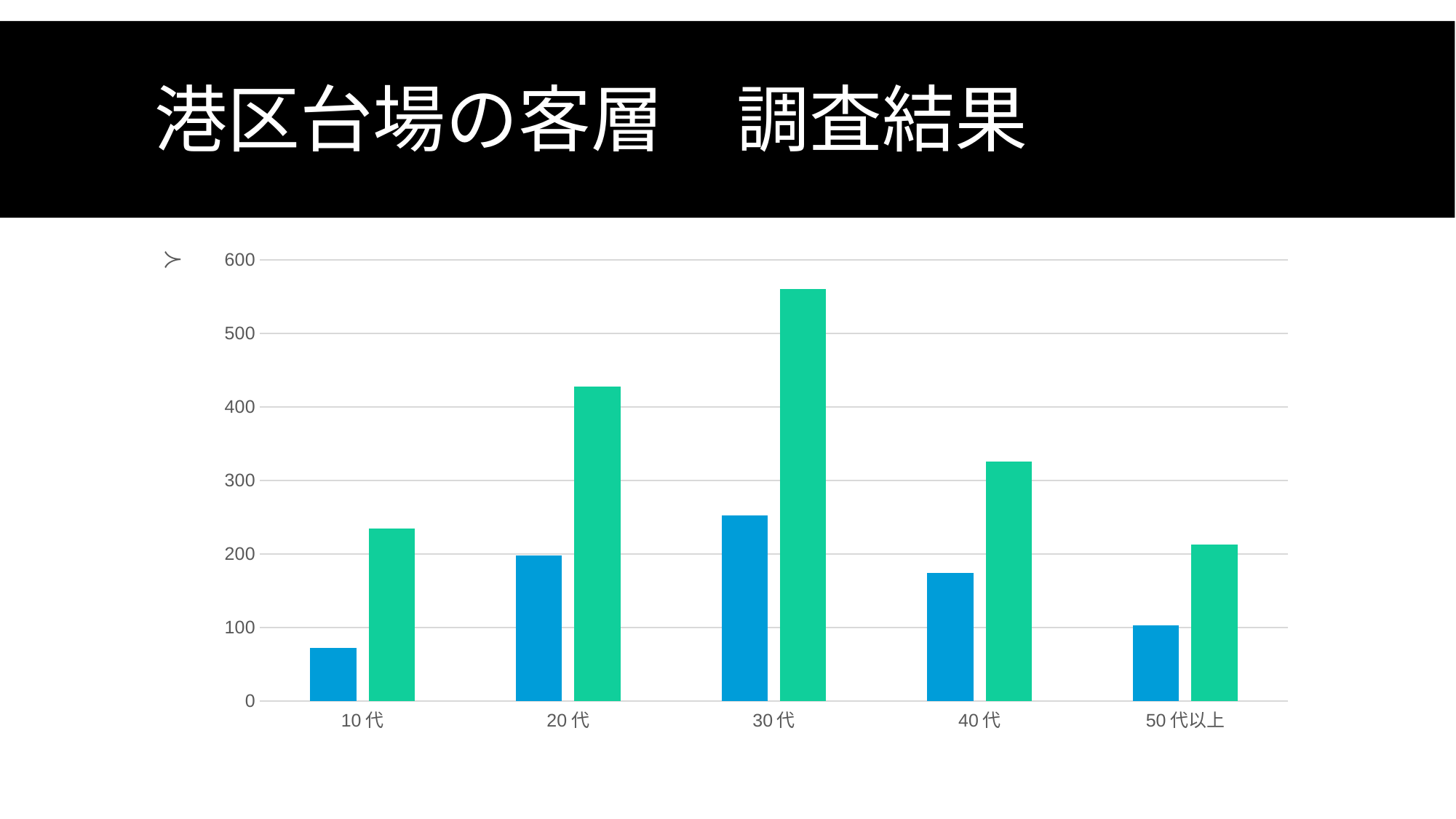

# 港区台場の客層　調査結果

### Chart

| Category | 2日 | 5日 |
|---|---|---|
| 10代 | 72.0 | 234.0 |
| 20代 | 198.0 | 428.0 |
| 30代 | 252.0 | 560.0 |
| 40代 | 174.0 | 326.0 |
| 50代以上 | 103.0 | 213.0 |